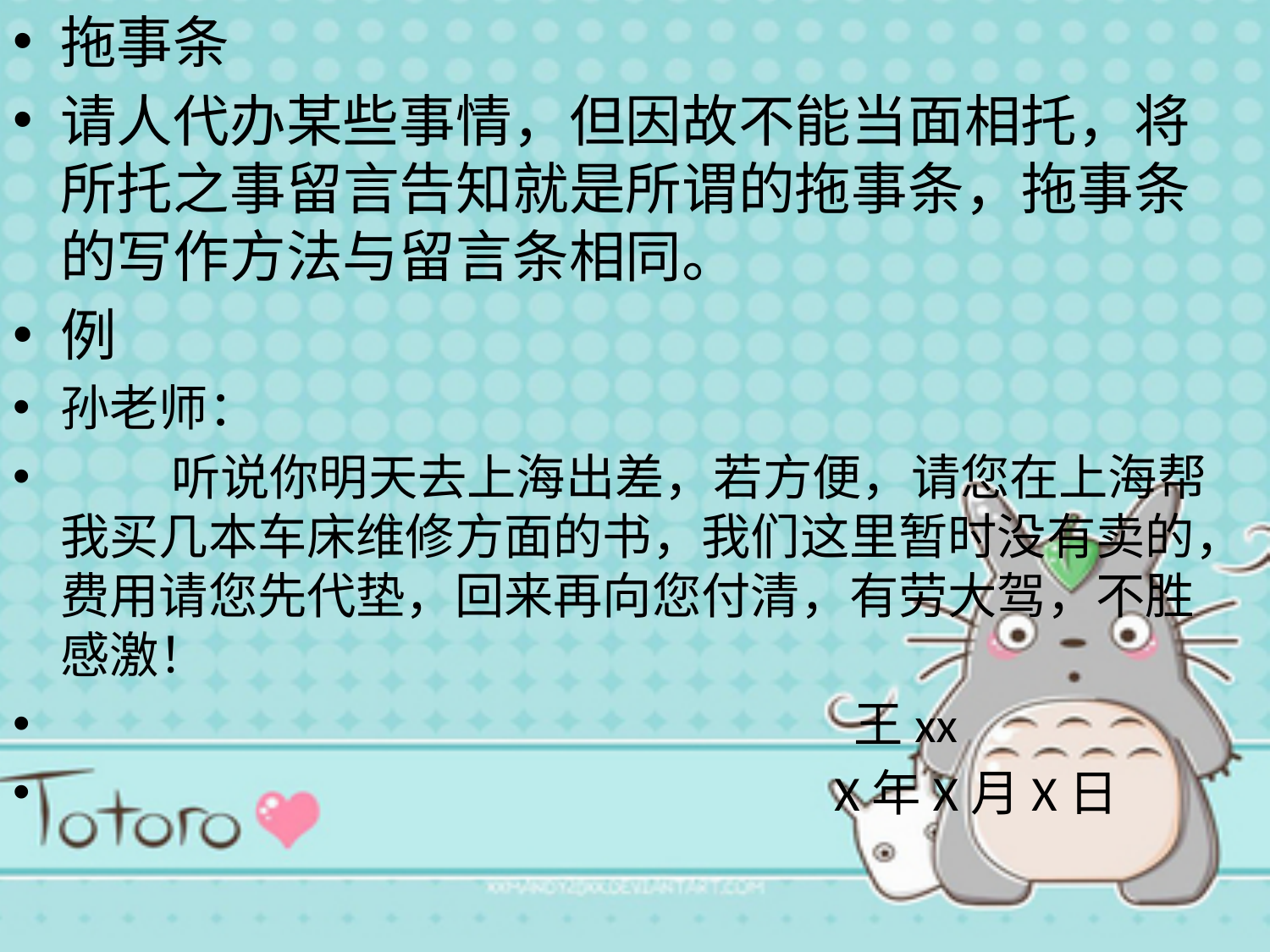

拖事条
请人代办某些事情，但因故不能当面相托，将所托之事留言告知就是所谓的拖事条，拖事条的写作方法与留言条相同。
例
孙老师：
         听说你明天去上海出差，若方便，请您在上海帮我买几本车床维修方面的书，我们这里暂时没有卖的，费用请您先代垫，回来再向您付清，有劳大驾，不胜感激！
                                                                       王xx
                                                                     X年X月X日